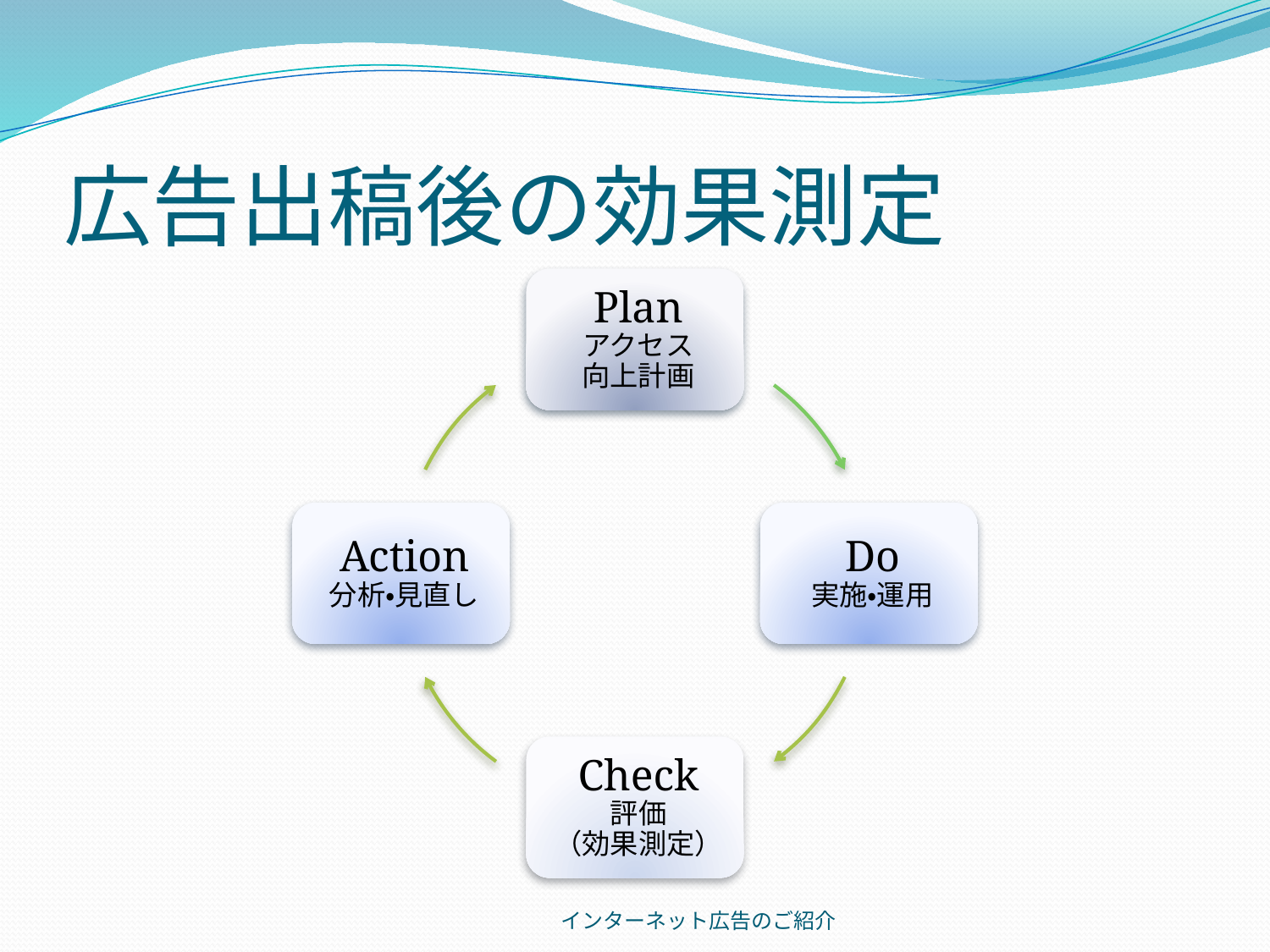

# 広告出稿後の効果測定
Plan
アクセス
向上計画
Do
実施・運用
Check
評価
（効果測定）
Action
分析・見直し
インターネット広告のご紹介